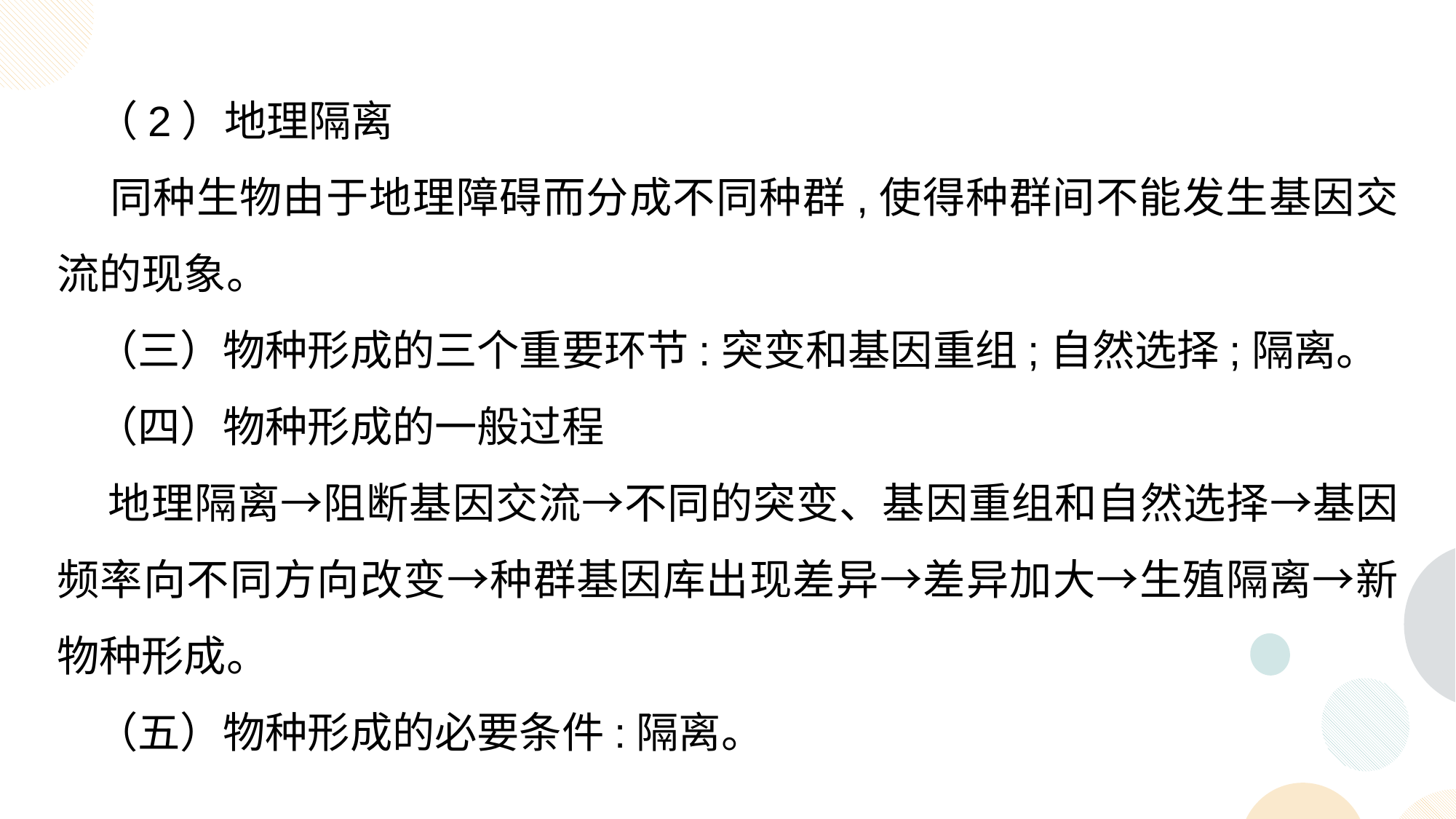

（2）地理隔离
    同种生物由于地理障碍而分成不同种群,使得种群间不能发生基因交流的现象。
   （三）物种形成的三个重要环节:突变和基因重组;自然选择;隔离。
   （四）物种形成的一般过程
    地理隔离→阻断基因交流→不同的突变、基因重组和自然选择→基因频率向不同方向改变→种群基因库出现差异→差异加大→生殖隔离→新物种形成。
   （五）物种形成的必要条件:隔离。